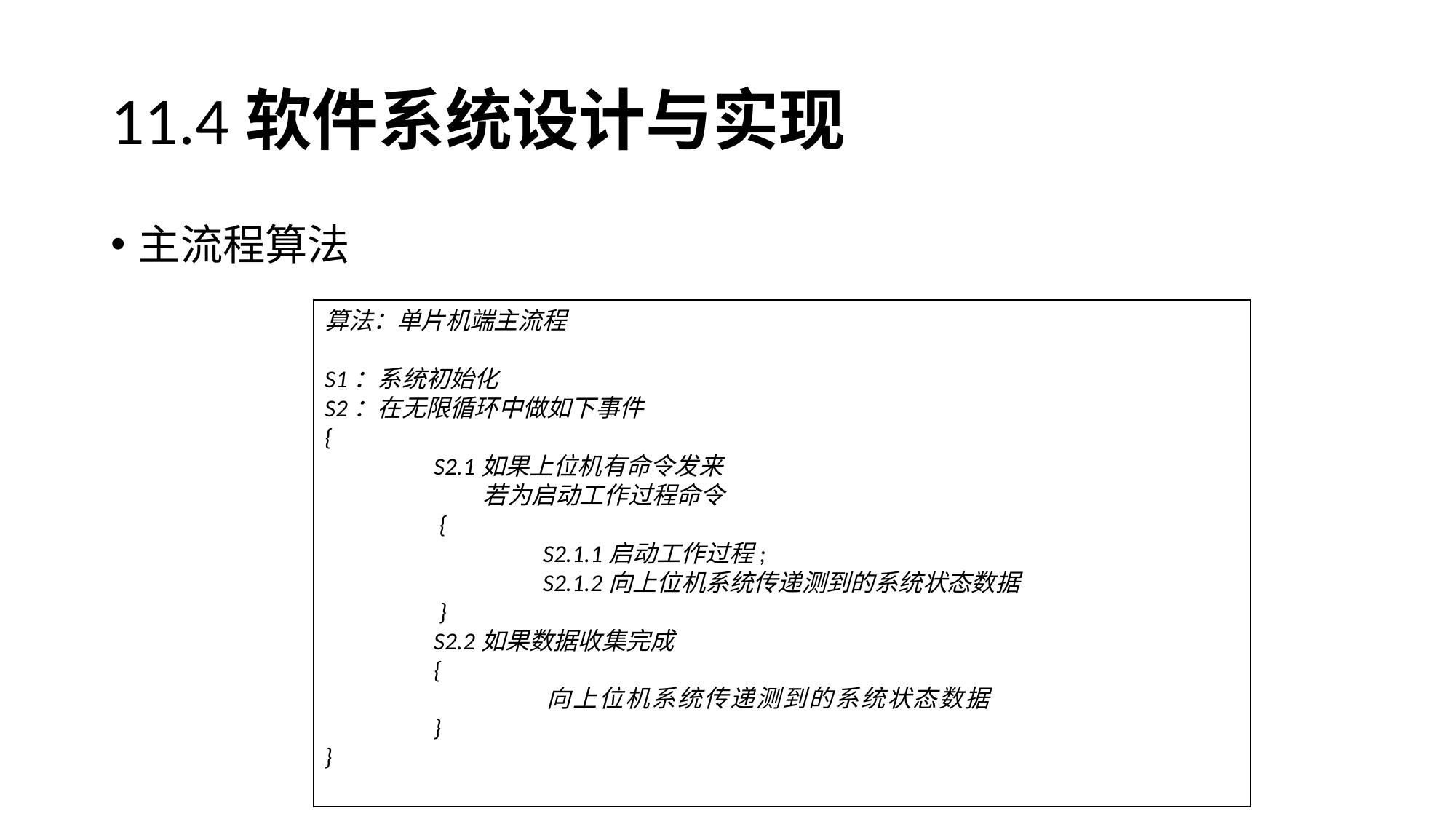

# 11.4软件系统设计与实现
主流程算法
算法：单片机端主流程

S1：系统初始化
S2：在无限循环中做如下事件
{
	S2.1如果上位机有命令发来
	        若为启动工作过程命令
	 {
		S2.1.1启动工作过程;
		S2.1.2向上位机系统传递测到的系统状态数据
	 }
	S2.2如果数据收集完成
	{
		向上位机系统传递测到的系统状态数据				}
}